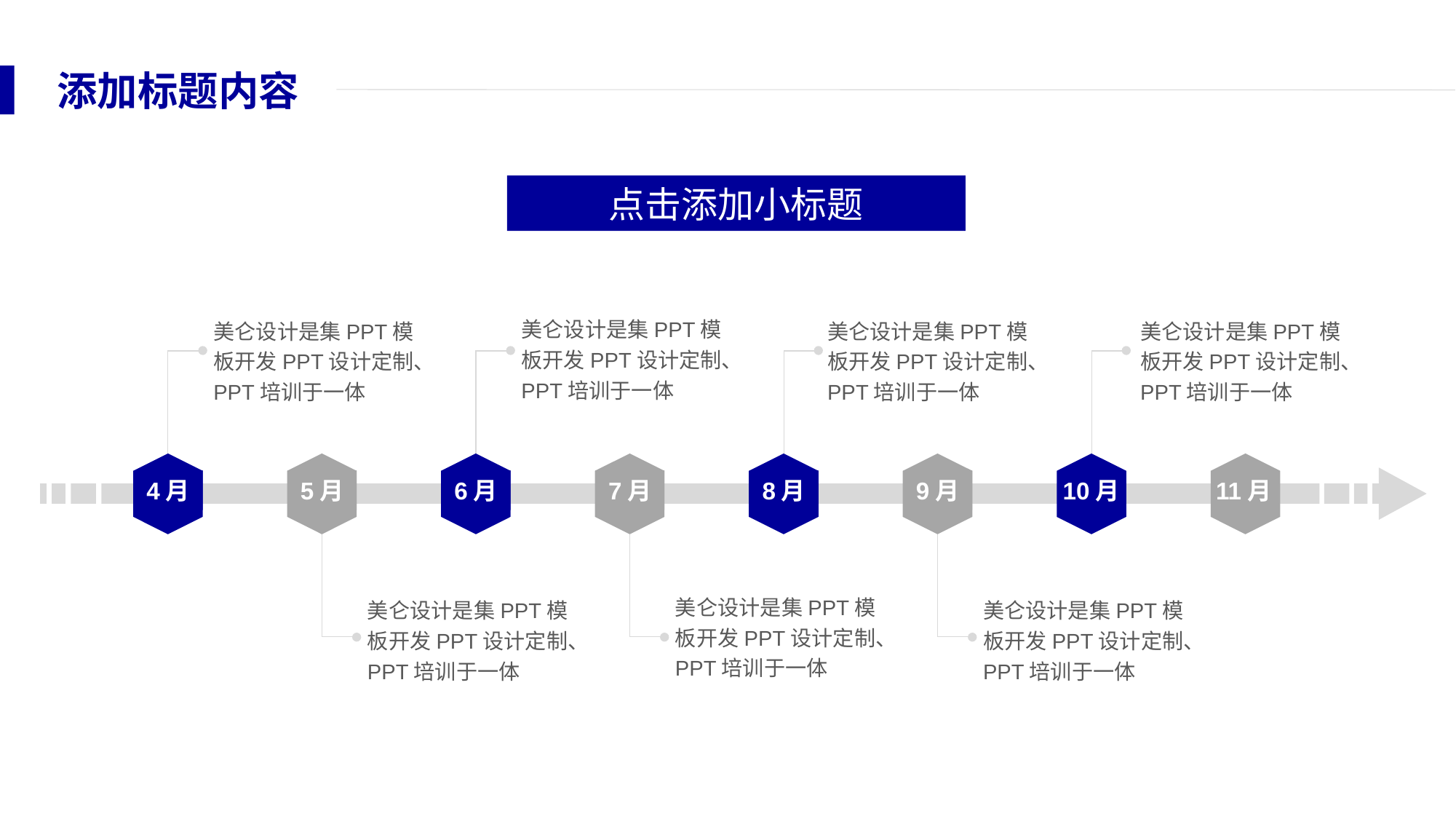

添加标题内容

点击添加小标题
美仑设计是集PPT模板开发PPT设计定制、PPT培训于一体
美仑设计是集PPT模板开发PPT设计定制、PPT培训于一体
美仑设计是集PPT模板开发PPT设计定制、PPT培训于一体
美仑设计是集PPT模板开发PPT设计定制、PPT培训于一体

4月

5月

6月

7月

8月

9月

10月

11月

美仑设计是集PPT模板开发PPT设计定制、PPT培训于一体
美仑设计是集PPT模板开发PPT设计定制、PPT培训于一体
美仑设计是集PPT模板开发PPT设计定制、PPT培训于一体